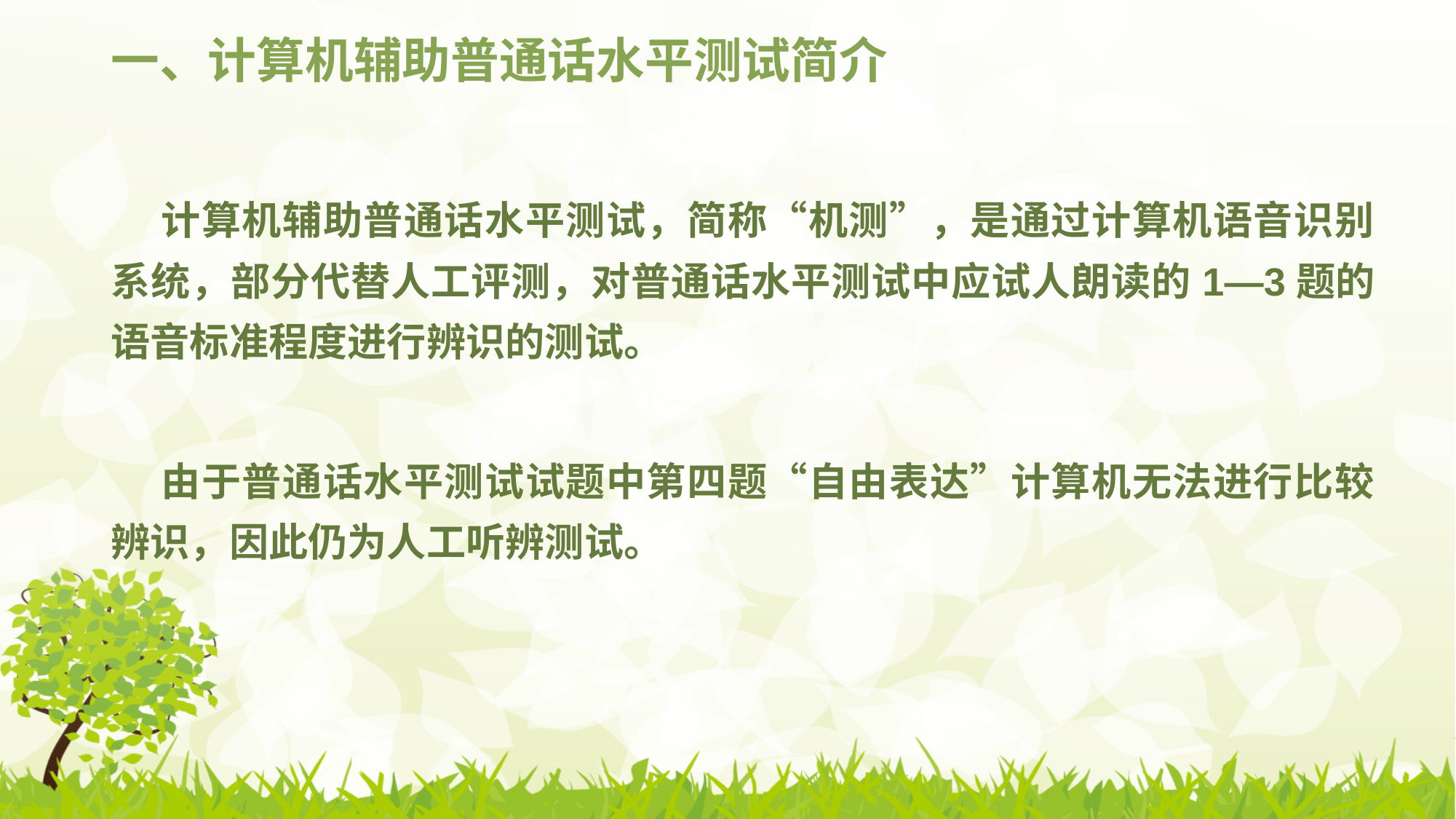

# 一、计算机辅助普通话水平测试简介
    计算机辅助普通话水平测试，简称“机测”，是通过计算机语音识别系统，部分代替人工评测，对普通话水平测试中应试人朗读的1—3题的语音标准程度进行辨识的测试。

    由于普通话水平测试试题中第四题“自由表达”计算机无法进行比较辨识，因此仍为人工听辨测试。